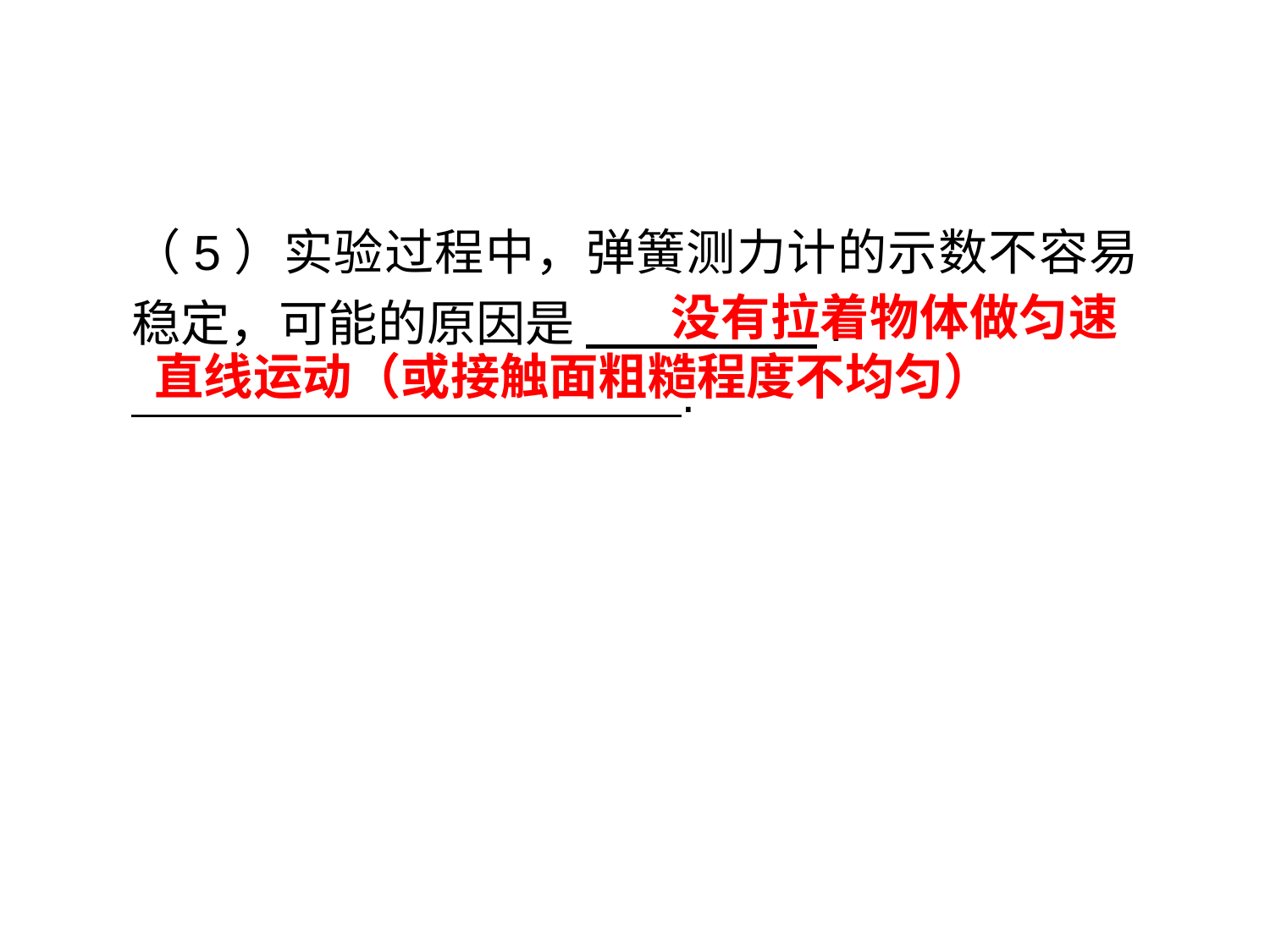

（5）实验过程中，弹簧测力计的示数不容易稳定，可能的原因是                      .
                                        .
                                           没有拉着物体做匀速直线运动（或接触面粗糙程度不均匀）